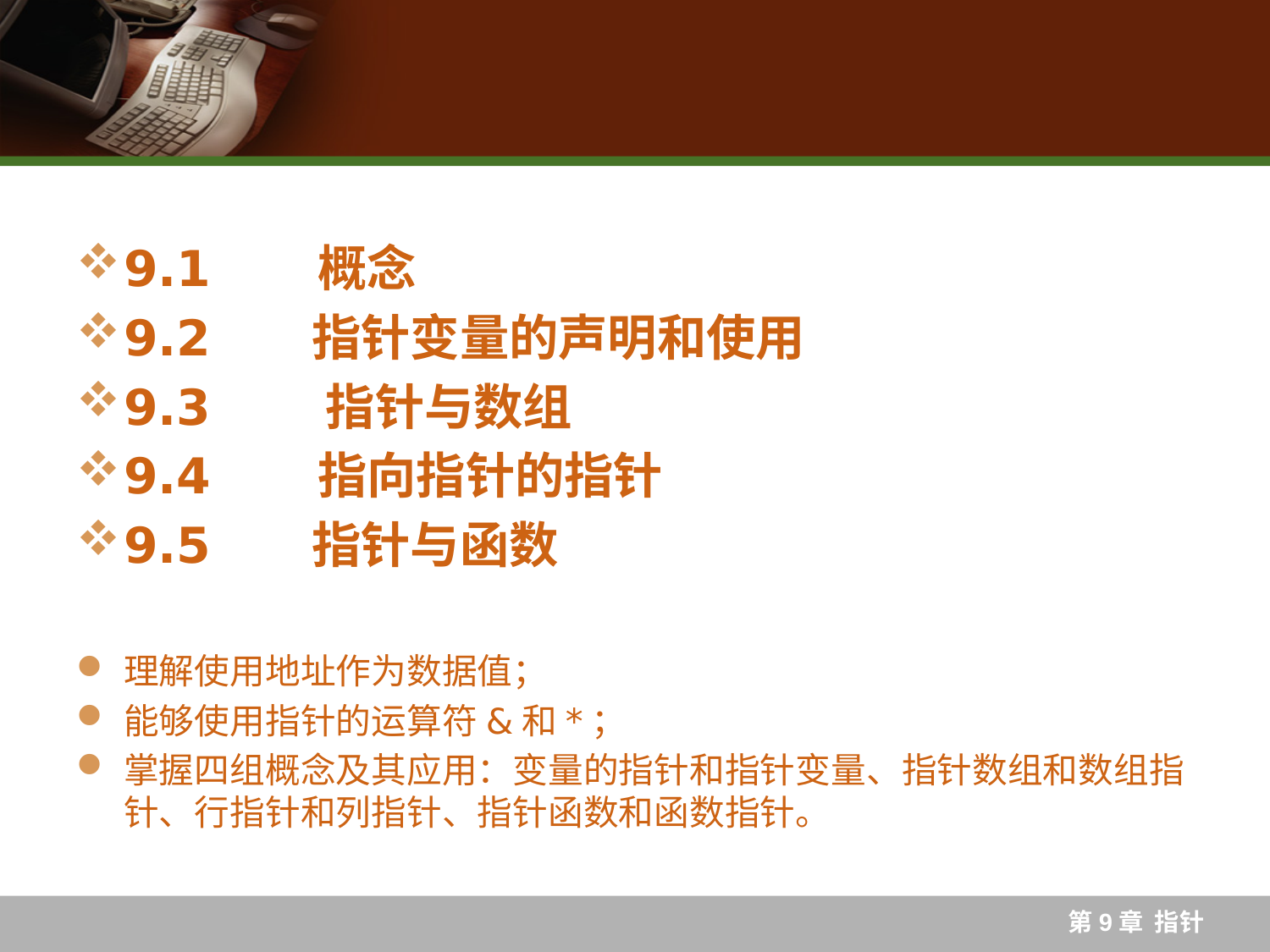

#
9.1  　 概念
9.2 　  指针变量的声明和使用
9.3      指针与数组
9.4  　 指向指针的指针
9.5 　  指针与函数

理解使用地址作为数据值；
能够使用指针的运算符&和*；
掌握四组概念及其应用：变量的指针和指针变量、指针数组和数组指针、行指针和列指针、指针函数和函数指针。
第9章  指针